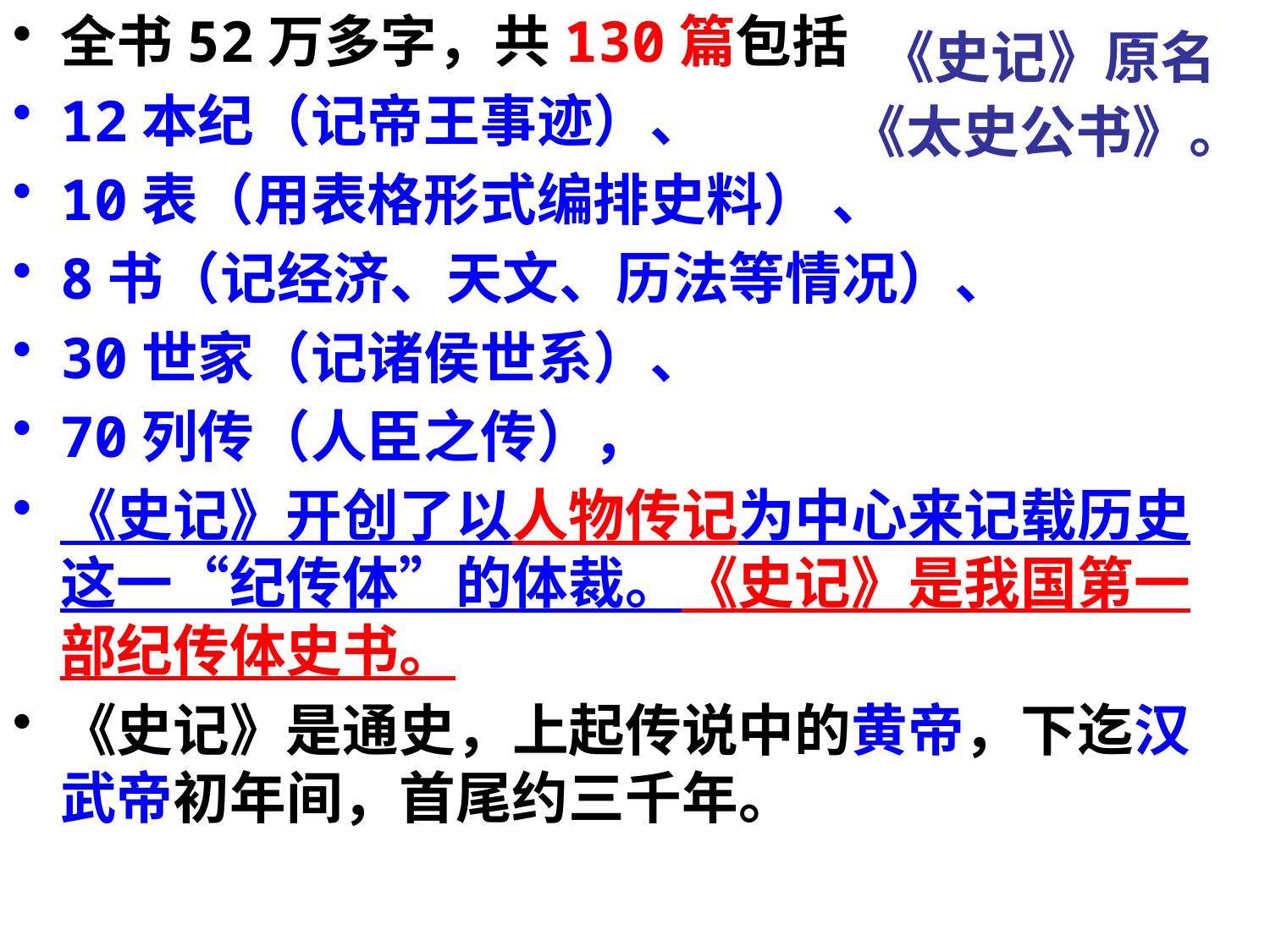

全书52万多字，共130篇包括
12本纪（记帝王事迹）、
10表（用表格形式编排史料） 、
8书（记经济、天文、历法等情况）、
30世家（记诸侯世系）、
70列传（人臣之传），
《史记》开创了以人物传记为中心来记载历史这一“纪传体”的体裁。《史记》是我国第一部纪传体史书。
《史记》是通史，上起传说中的黄帝，下迄汉武帝初年间，首尾约三千年。
# 《史记》原名《太史公书》。